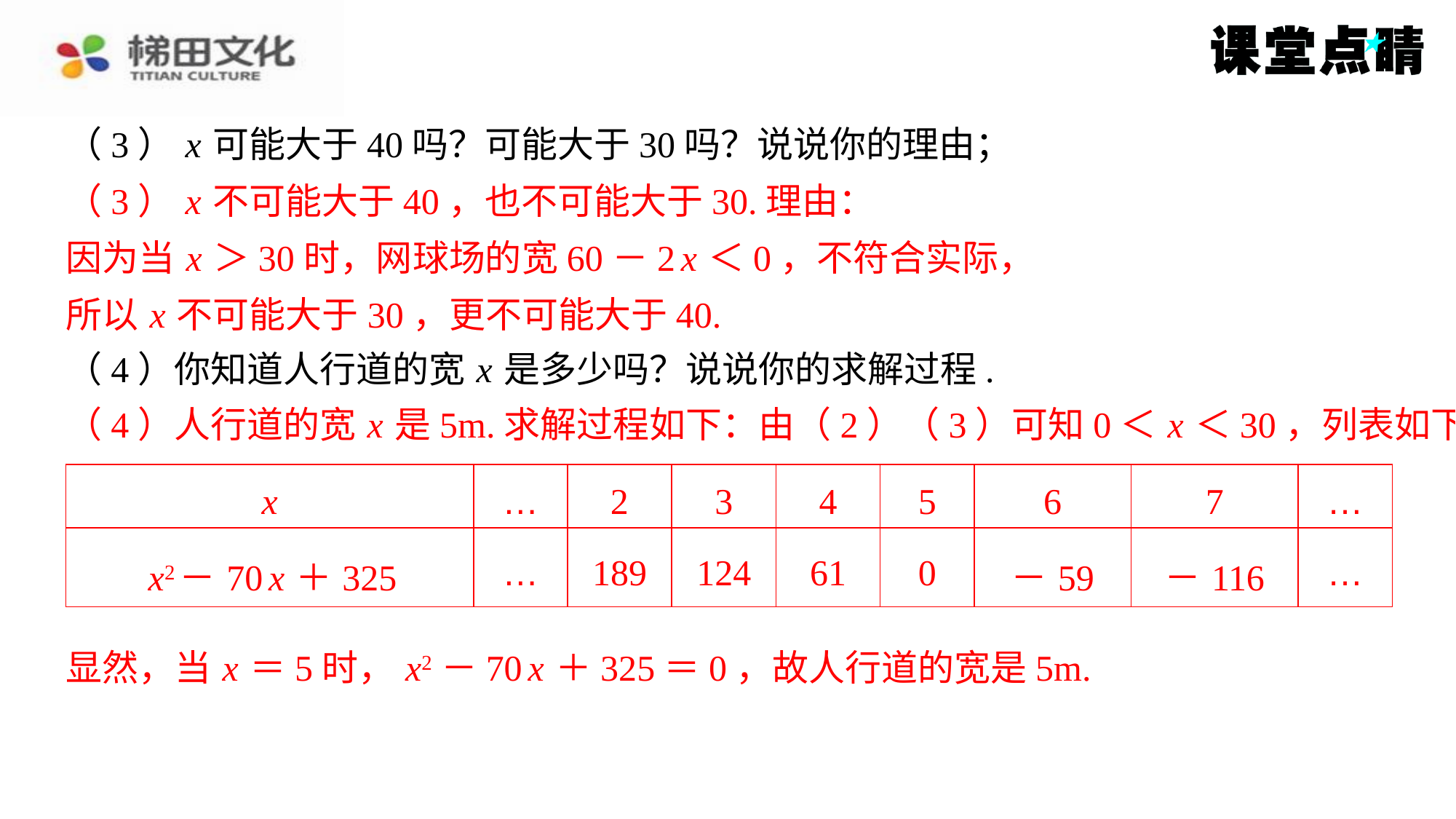

（3） x 可能大于40吗？可能大于30吗？说说你的理由；
（3） x 不可能大于40，也不可能大于30.理由：
因为当 x ＞30时，网球场的宽60－2 x ＜0，不符合实际，
所以 x 不可能大于30，更不可能大于40.
（4）你知道人行道的宽 x 是多少吗？说说你的求解过程.
（3） x 不可能大于40，也不可能大于30.理由：
因为当 x ＞30时，网球场的宽60－2 x ＜0，不符合实际，
所以 x 不可能大于30，更不可能大于40.
（4）人行道的宽 x 是5m.求解过程如下：由（2）（3）可知0＜ x ＜30，列表如下：
（4）人行道的宽 x 是5m.求解过程如下：由（2）（3）可知0＜ x ＜30，列表如下：
| x | … | 2 | 3 | 4 | 5 | 6 | 7 | … |
| --- | --- | --- | --- | --- | --- | --- | --- | --- |
| x2－70 x ＋325 | … | 189 | 124 | 61 | 0 | －59 | －116 | … |
显然，当 x ＝5时， x2－70 x ＋325＝0，故人行道的宽是5m.
显然，当 x ＝5时， x2－70 x ＋325＝0，故人行道的宽是5m.